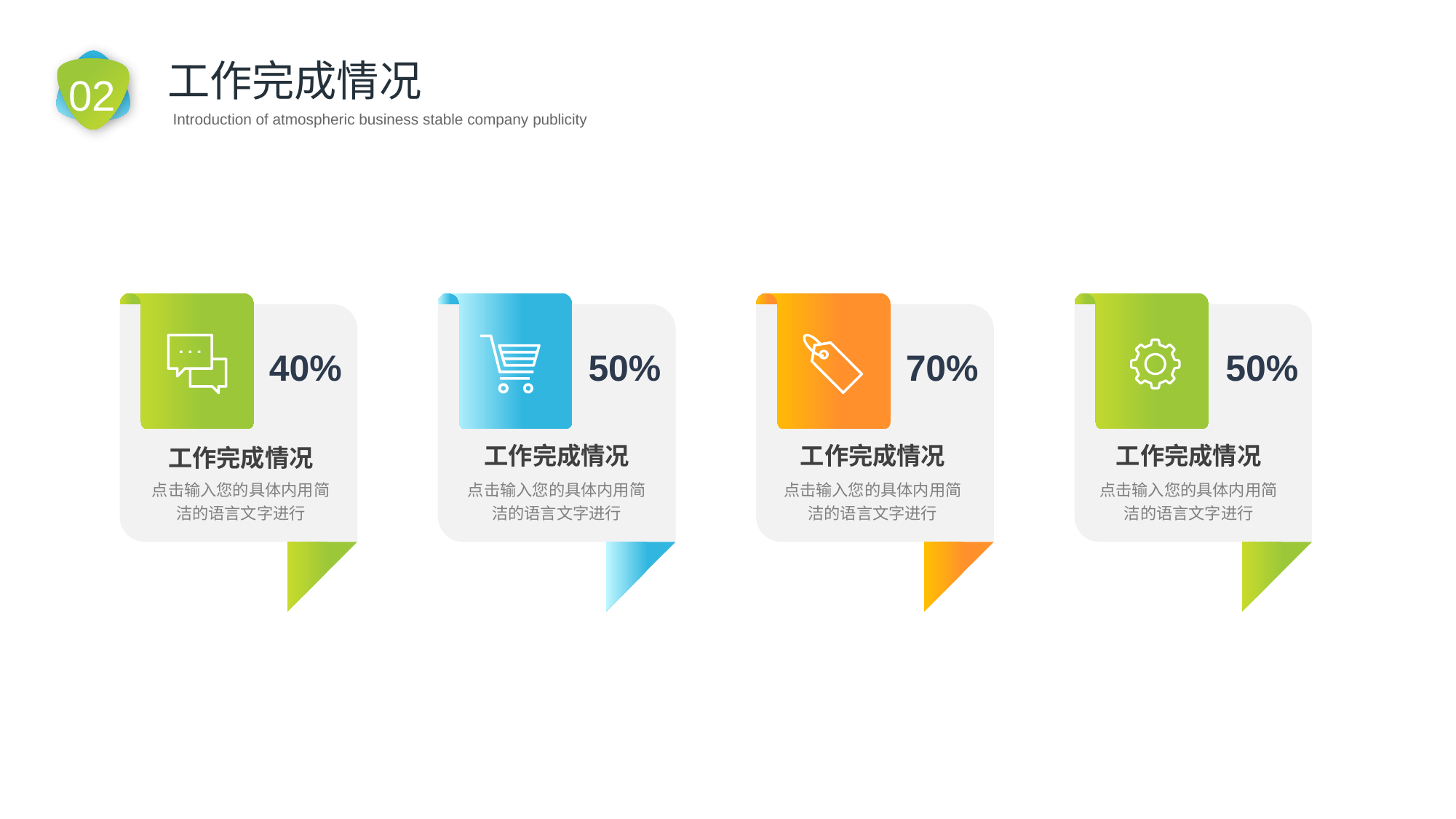

02

工作完成情况
Introduction of atmospheric business stable company publicity

40%
工作完成情况
点击输入您的具体内用简洁的语言文字进行

50%
工作完成情况
点击输入您的具体内用简洁的语言文字进行

70%
工作完成情况
点击输入您的具体内用简洁的语言文字进行

50%
工作完成情况
点击输入您的具体内用简洁的语言文字进行